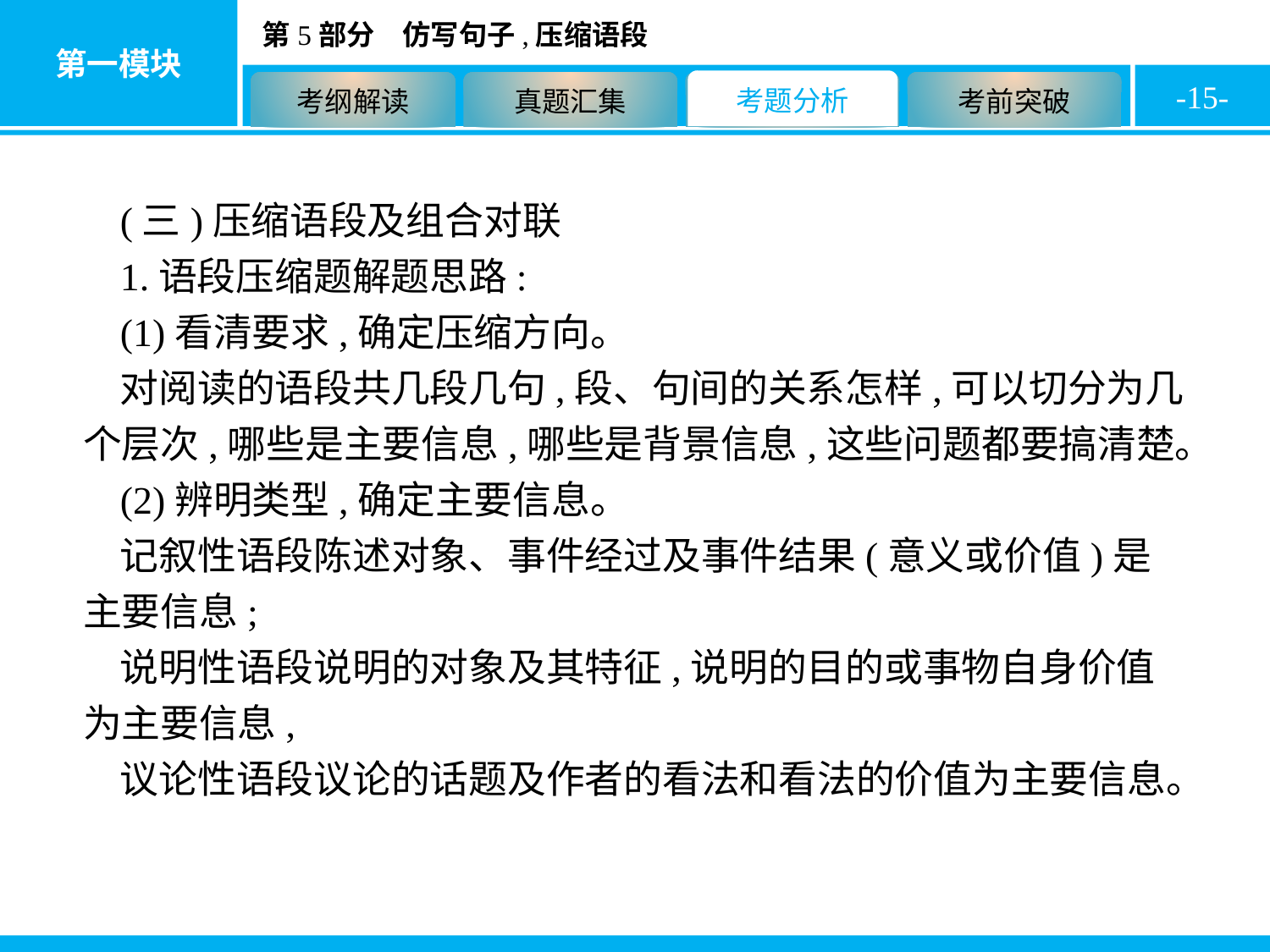

-15-
(三)压缩语段及组合对联
1.语段压缩题解题思路:
(1)看清要求,确定压缩方向。
对阅读的语段共几段几句,段、句间的关系怎样,可以切分为几个层次,哪些是主要信息,哪些是背景信息,这些问题都要搞清楚。
(2)辨明类型,确定主要信息。
记叙性语段陈述对象、事件经过及事件结果(意义或价值)是主要信息;
说明性语段说明的对象及其特征,说明的目的或事物自身价值为主要信息,
议论性语段议论的话题及作者的看法和看法的价值为主要信息。